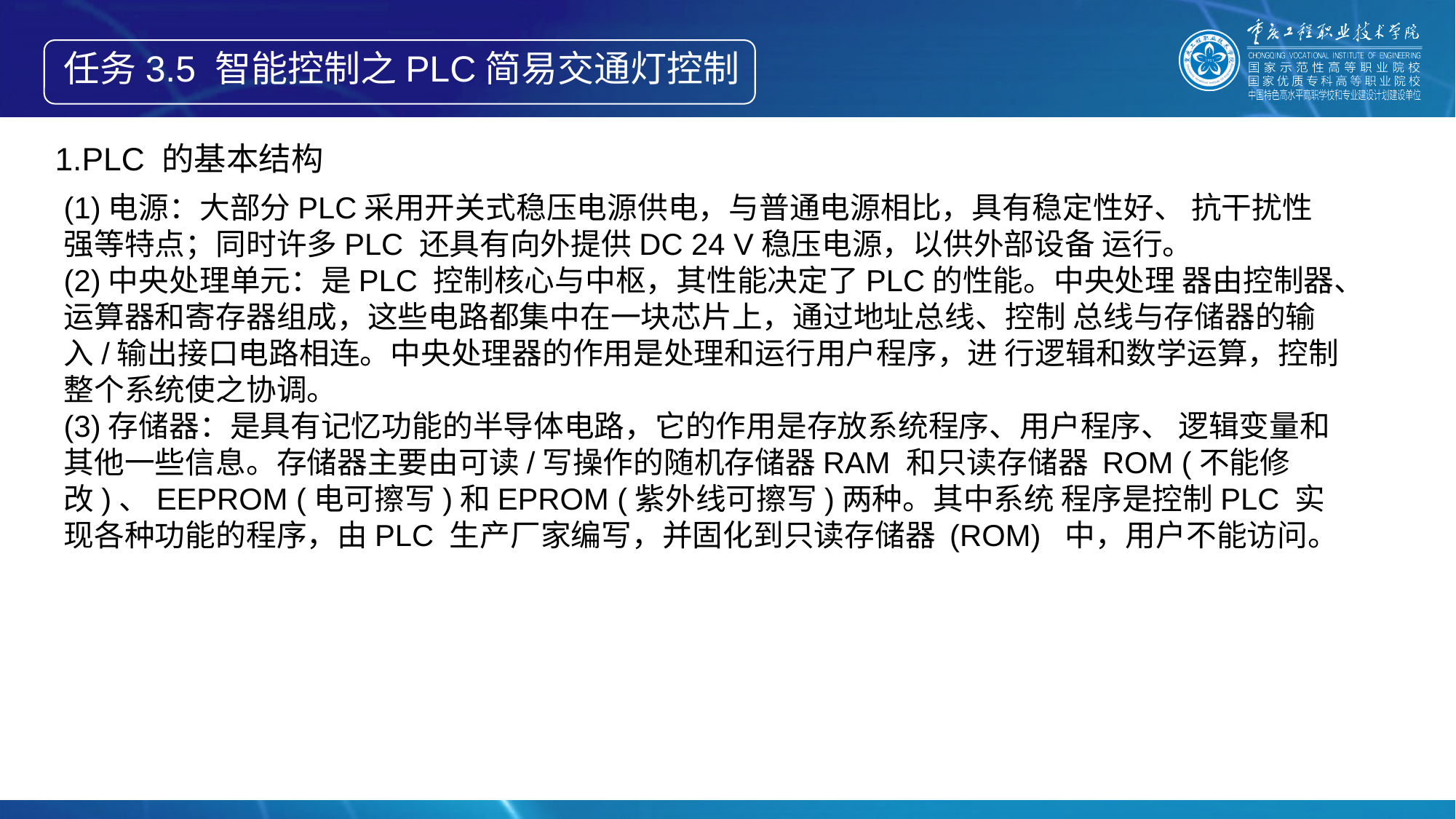

任务3.5 智能控制之PLC简易交通灯控制

1.PLC 的基本结构
(1)电源：大部分PLC采用开关式稳压电源供电，与普通电源相比，具有稳定性好、 抗干扰性强等特点；同时许多PLC 还具有向外提供DC 24 V稳压电源，以供外部设备 运行。
(2)中央处理单元：是PLC 控制核心与中枢，其性能决定了PLC的性能。中央处理 器由控制器、运算器和寄存器组成，这些电路都集中在一块芯片上，通过地址总线、控制 总线与存储器的输入/输出接口电路相连。中央处理器的作用是处理和运行用户程序，进 行逻辑和数学运算，控制整个系统使之协调。
(3)存储器：是具有记忆功能的半导体电路，它的作用是存放系统程序、用户程序、 逻辑变量和其他一些信息。存储器主要由可读/写操作的随机存储器RAM 和只读存储器 ROM (不能修改)、EEPROM (电可擦写)和EPROM (紫外线可擦写)两种。其中系统 程序是控制PLC 实现各种功能的程序，由PLC 生产厂家编写，并固化到只读存储器 (ROM)  中，用户不能访问。